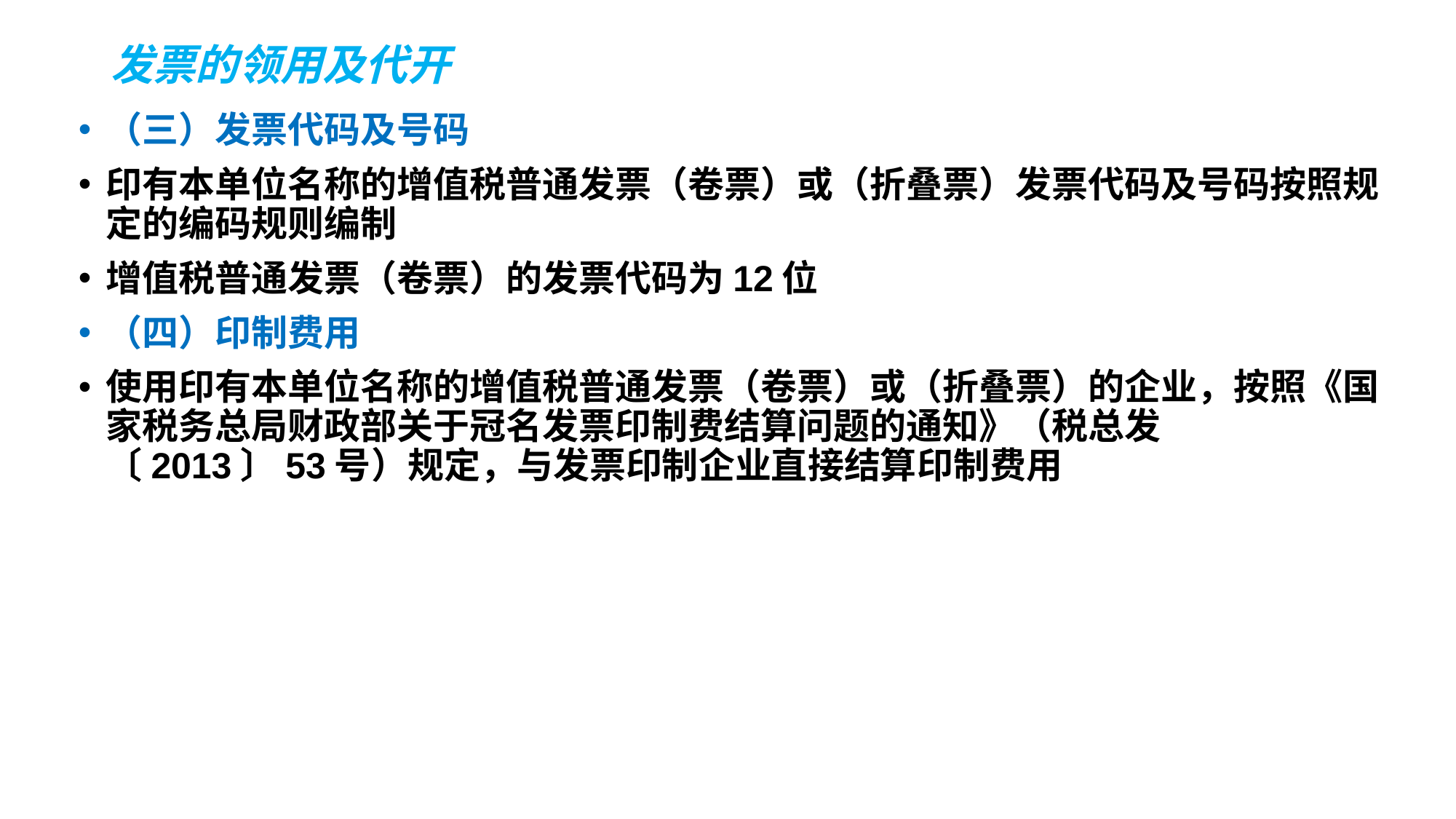

# 发票的领用及代开
（三）发票代码及号码
印有本单位名称的增值税普通发票（卷票）或（折叠票）发票代码及号码按照规定的编码规则编制
增值税普通发票（卷票）的发票代码为12位
（四）印制费用
使用印有本单位名称的增值税普通发票（卷票）或（折叠票）的企业，按照《国家税务总局财政部关于冠名发票印制费结算问题的通知》（税总发〔2013〕53号）规定，与发票印制企业直接结算印制费用